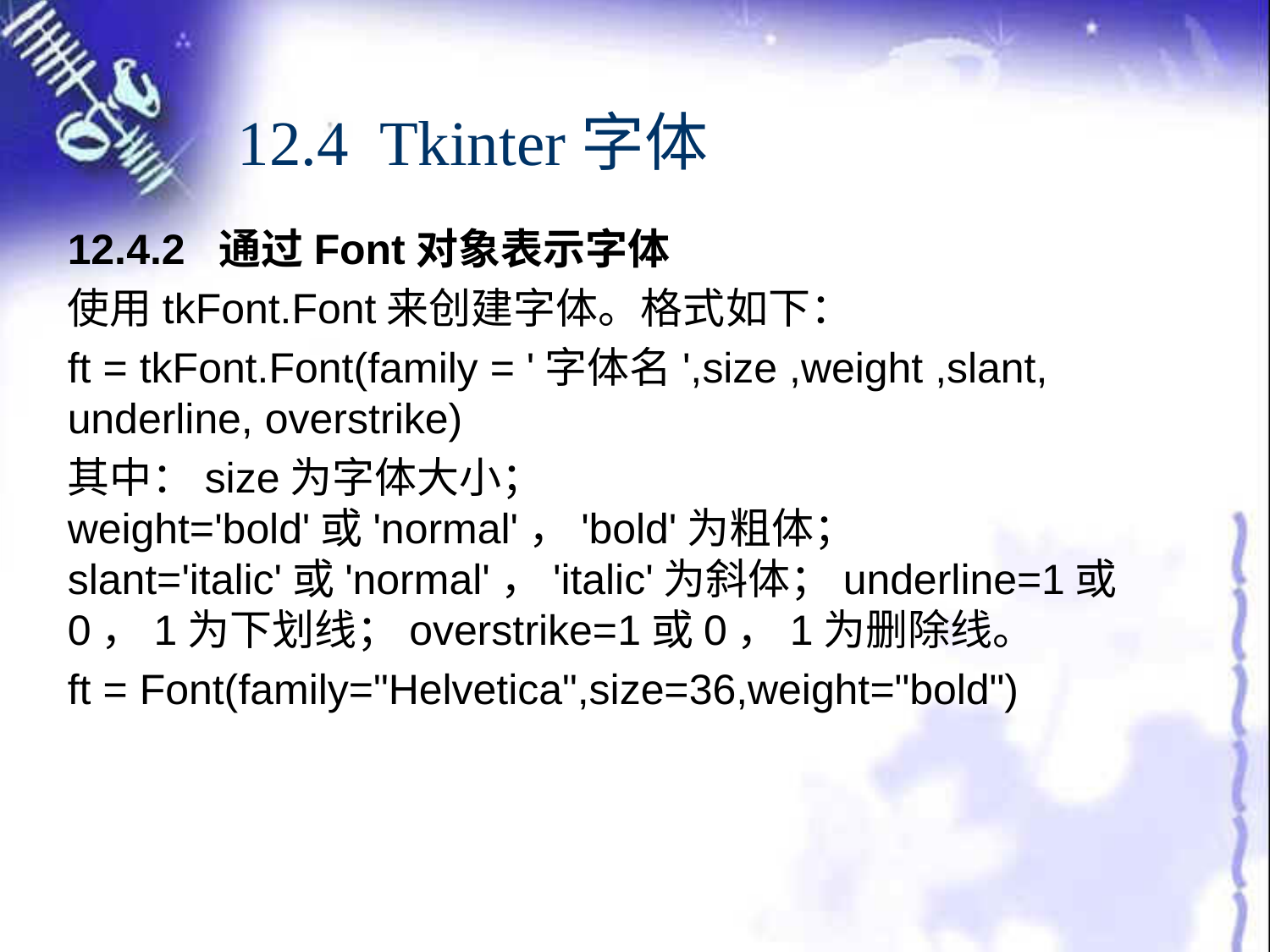

# 12.4  Tkinter字体
12.4.2  通过Font对象表示字体
使用tkFont.Font来创建字体。格式如下：
ft = tkFont.Font(family = '字体名',size ,weight ,slant, underline, overstrike)
其中：size为字体大小；weight='bold'或'normal'，'bold'为粗体；slant='italic'或'normal'，'italic'为斜体；underline=1或0，1为下划线；overstrike=1或0，1为删除线。
ft = Font(family="Helvetica",size=36,weight="bold")